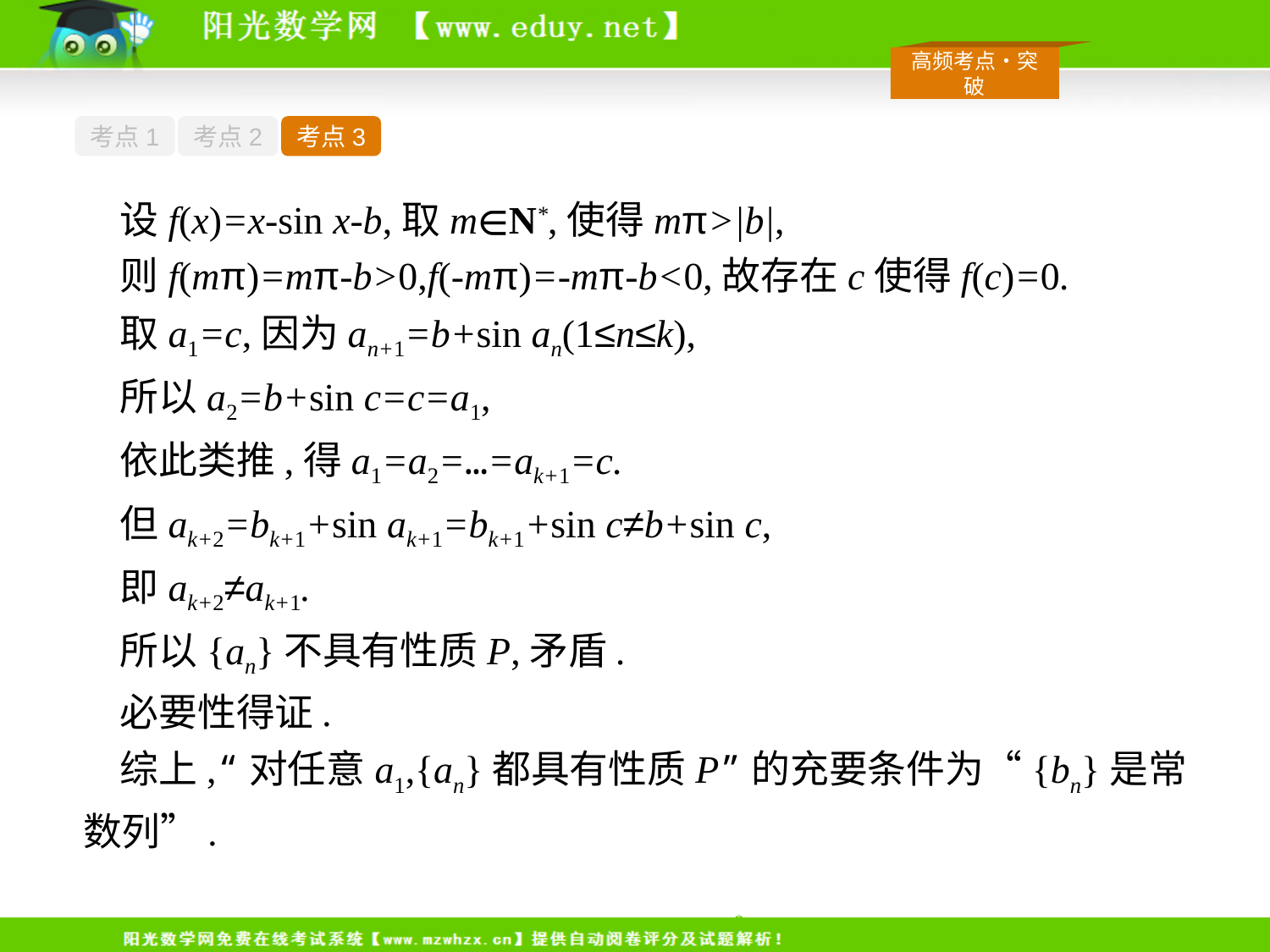

考点1
考点2
考点3
设f(x)=x-sin x-b,取m∈N*,使得mπ>|b|,
则f(mπ)=mπ-b>0,f(-mπ)=-mπ-b<0,故存在c使得f(c)=0.
取a1=c,因为an+1=b+sin an(1≤n≤k),
所以a2=b+sin c=c=a1,
依此类推,得a1=a2=…=ak+1=c.
但ak+2=bk+1+sin ak+1=bk+1+sin c≠b+sin c,
即ak+2≠ak+1.
所以{an}不具有性质P,矛盾.
必要性得证.
综上,“对任意a1,{an}都具有性质P”的充要条件为“{bn}是常数列”.